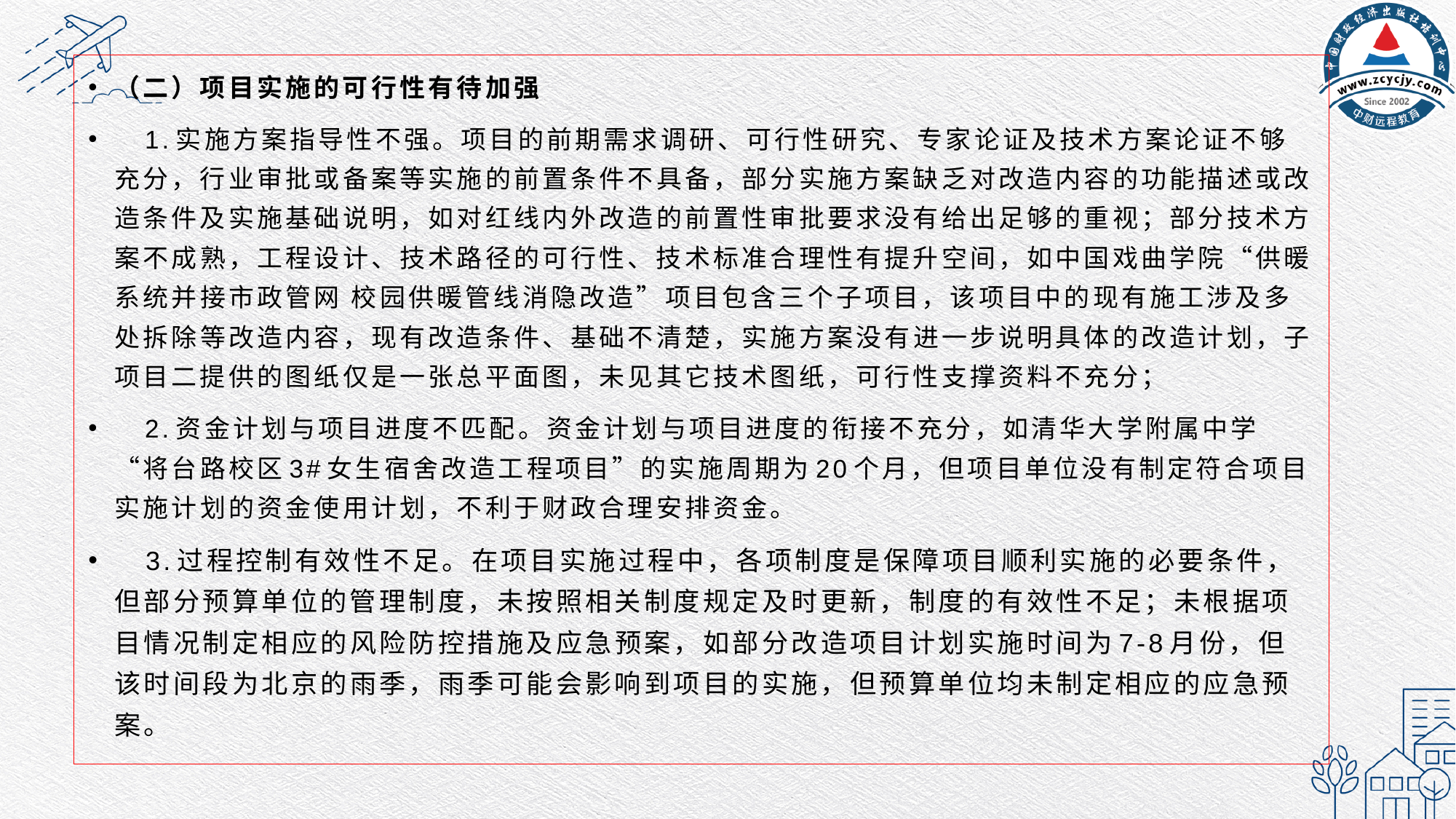

（二）项目实施的可行性有待加强
   1.实施方案指导性不强。项目的前期需求调研、可行性研究、专家论证及技术方案论证不够充分，行业审批或备案等实施的前置条件不具备，部分实施方案缺乏对改造内容的功能描述或改造条件及实施基础说明，如对红线内外改造的前置性审批要求没有给出足够的重视；部分技术方案不成熟，工程设计、技术路径的可行性、技术标准合理性有提升空间，如中国戏曲学院“供暖系统并接市政管网 校园供暖管线消隐改造”项目包含三个子项目，该项目中的现有施工涉及多处拆除等改造内容，现有改造条件、基础不清楚，实施方案没有进一步说明具体的改造计划，子项目二提供的图纸仅是一张总平面图，未见其它技术图纸，可行性支撑资料不充分；
   2.资金计划与项目进度不匹配。资金计划与项目进度的衔接不充分，如清华大学附属中学“将台路校区3#女生宿舍改造工程项目”的实施周期为20个月，但项目单位没有制定符合项目实施计划的资金使用计划，不利于财政合理安排资金。
   3.过程控制有效性不足。在项目实施过程中，各项制度是保障项目顺利实施的必要条件，但部分预算单位的管理制度，未按照相关制度规定及时更新，制度的有效性不足；未根据项目情况制定相应的风险防控措施及应急预案，如部分改造项目计划实施时间为7-8月份，但该时间段为北京的雨季，雨季可能会影响到项目的实施，但预算单位均未制定相应的应急预案。